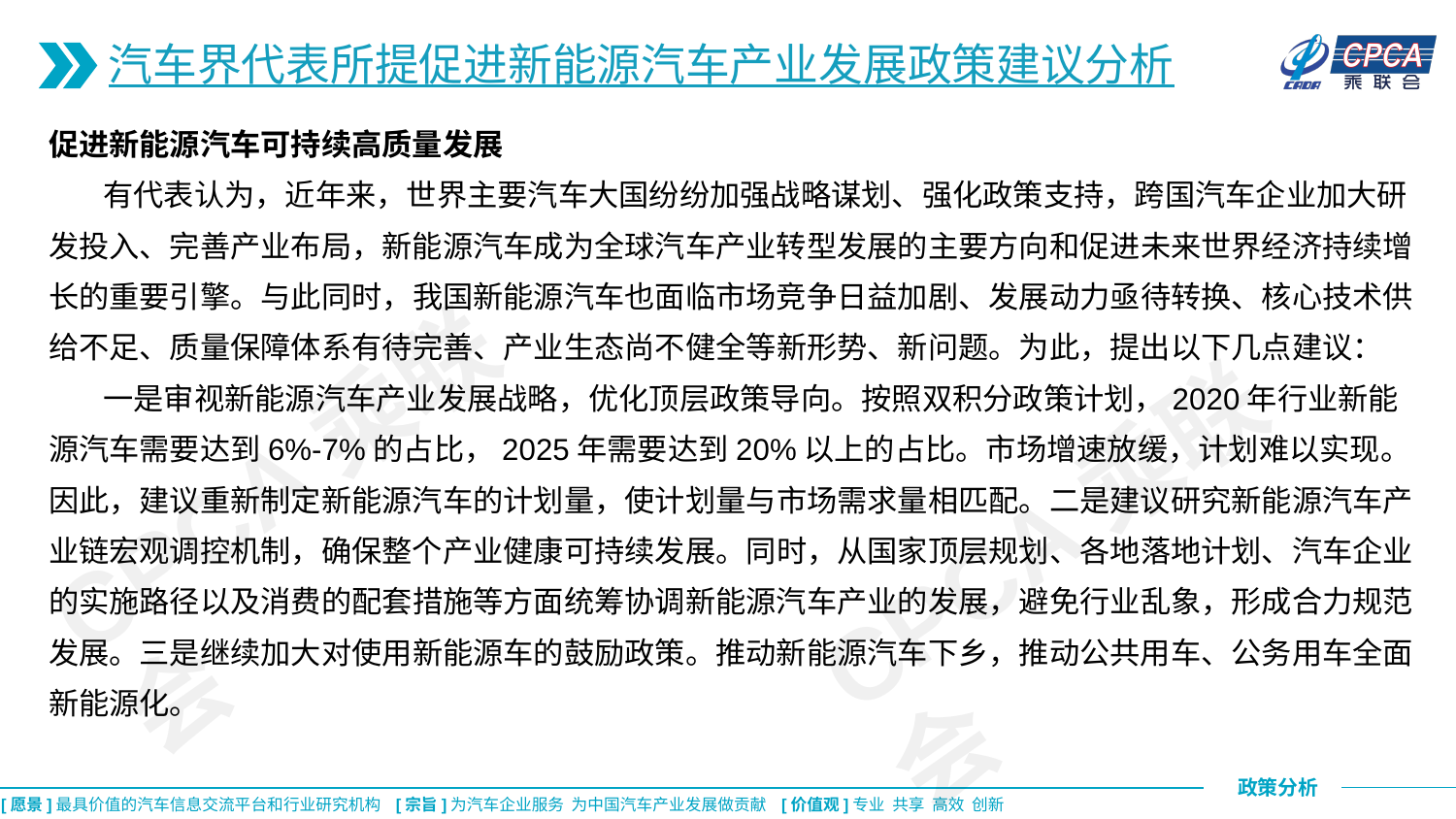

汽车界代表所提促进新能源汽车产业发展政策建议分析
促进新能源汽车可持续高质量发展
       有代表认为，近年来，世界主要汽车大国纷纷加强战略谋划、强化政策支持，跨国汽车企业加大研发投入、完善产业布局，新能源汽车成为全球汽车产业转型发展的主要方向和促进未来世界经济持续增长的重要引擎。与此同时，我国新能源汽车也面临市场竞争日益加剧、发展动力亟待转换、核心技术供给不足、质量保障体系有待完善、产业生态尚不健全等新形势、新问题。为此，提出以下几点建议：
       一是审视新能源汽车产业发展战略，优化顶层政策导向。按照双积分政策计划，2020年行业新能源汽车需要达到6%-7%的占比，2025年需要达到20%以上的占比。市场增速放缓，计划难以实现。因此，建议重新制定新能源汽车的计划量，使计划量与市场需求量相匹配。二是建议研究新能源汽车产业链宏观调控机制，确保整个产业健康可持续发展。同时，从国家顶层规划、各地落地计划、汽车企业的实施路径以及消费的配套措施等方面统筹协调新能源汽车产业的发展，避免行业乱象，形成合力规范发展。三是继续加大对使用新能源车的鼓励政策。推动新能源汽车下乡，推动公共用车、公务用车全面新能源化。
CPCA乘联会
CPCA乘联会